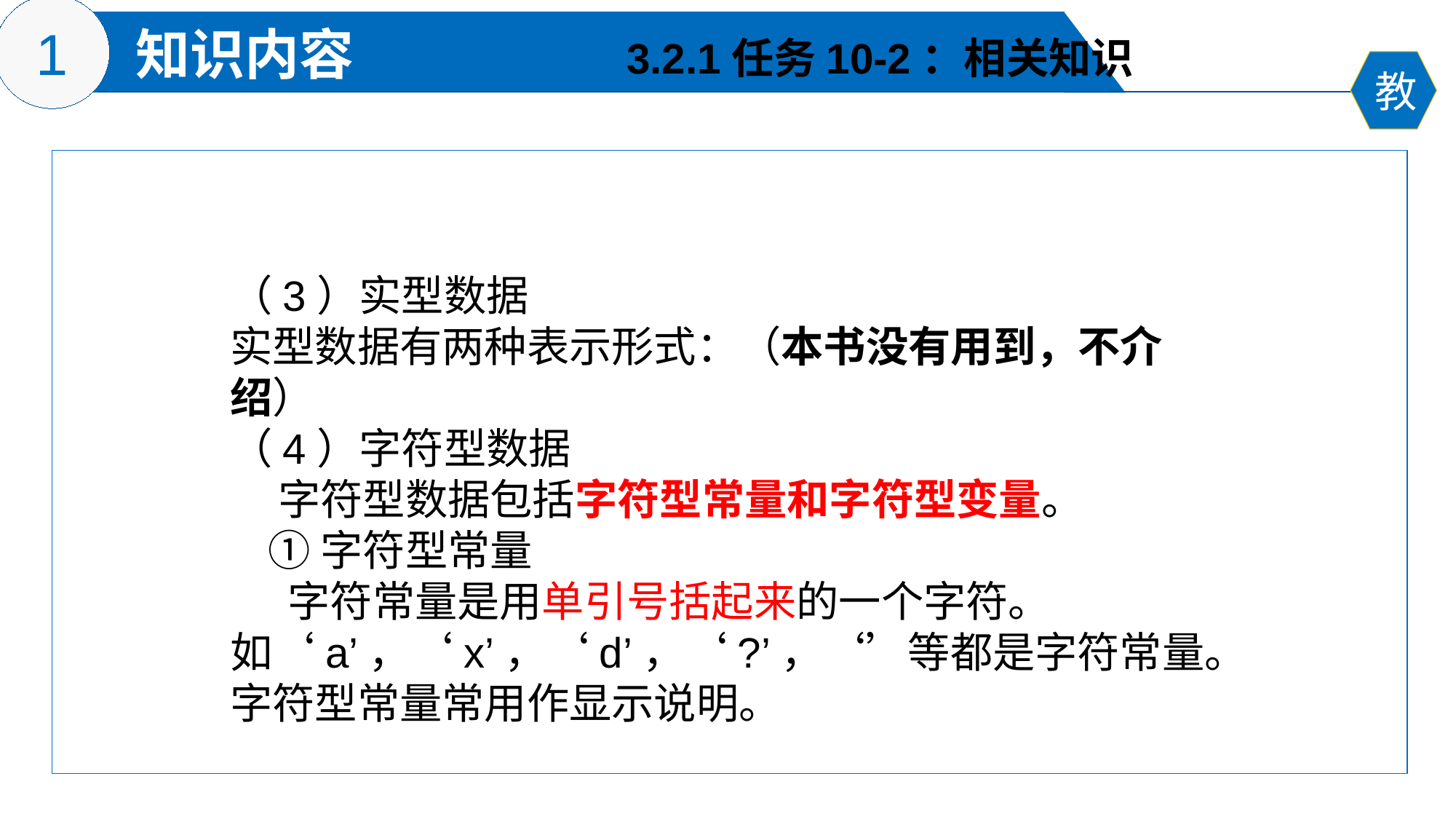

3.2.1任务10-2：相关知识

（3）实型数据
实型数据有两种表示形式：（本书没有用到，不介绍）
（4）字符型数据
    字符型数据包括字符型常量和字符型变量。
    ①字符型常量
     字符常量是用单引号括起来的一个字符。如‘a’，‘x’，‘d’，‘?’，‘’等都是字符常量。字符型常量常用作显示说明。